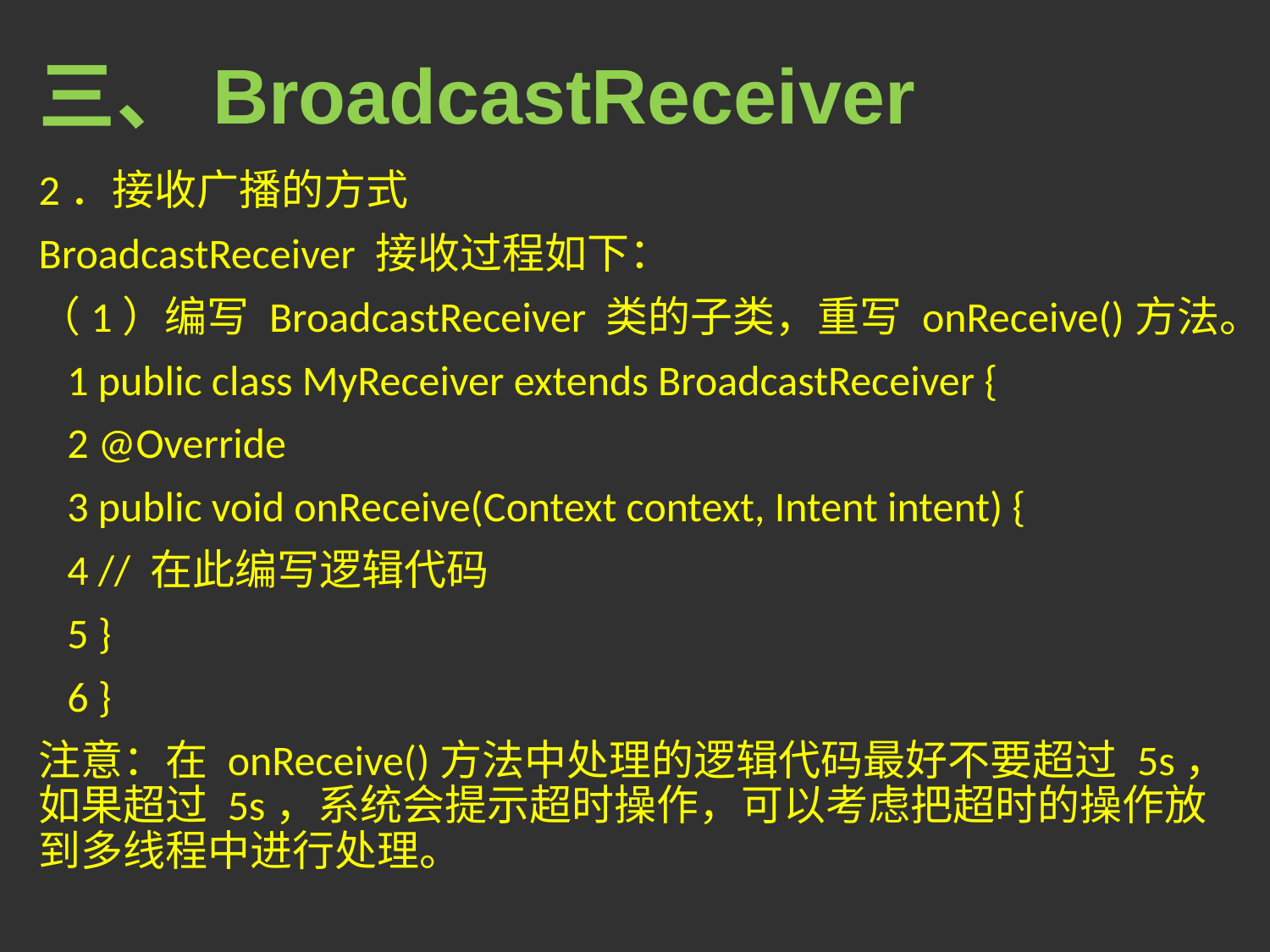

# 三、BroadcastReceiver
2．接收广播的方式
BroadcastReceiver 接收过程如下：
（1）编写 BroadcastReceiver 类的子类，重写 onReceive()方法。
   1 public class MyReceiver extends BroadcastReceiver {
   2 @Override
   3 public void onReceive(Context context, Intent intent) {
   4 // 在此编写逻辑代码
   5 }
   6 }
注意：在 onReceive()方法中处理的逻辑代码最好不要超过 5s，如果超过 5s，系统会提示超时操作，可以考虑把超时的操作放到多线程中进行处理。